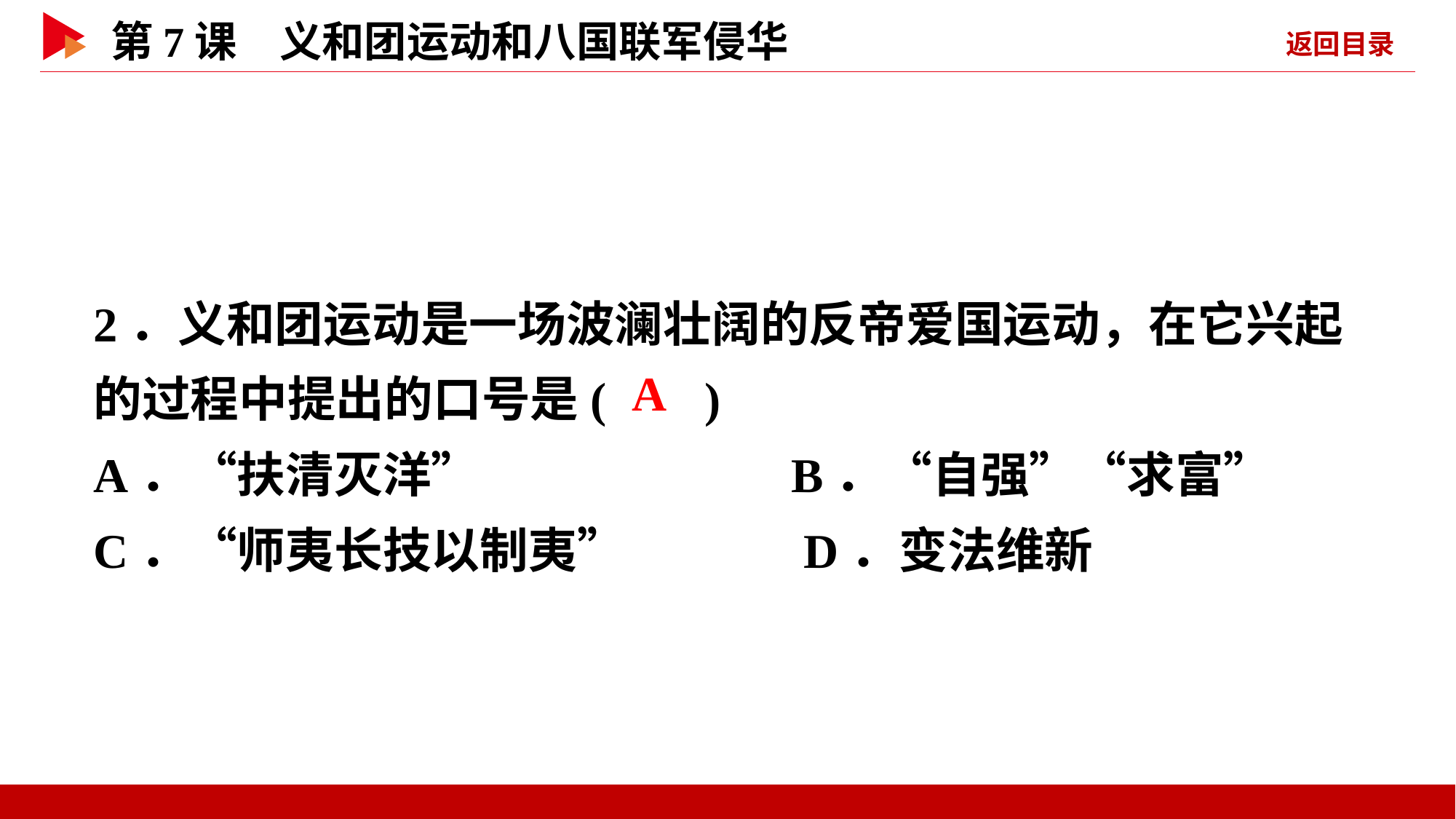

2．义和团运动是一场波澜壮阔的反帝爱国运动，在它兴起的过程中提出的口号是(        )
A．“扶清灭洋”                           B．“自强”“求富”
C．“师夷长技以制夷”               D．变法维新
   A